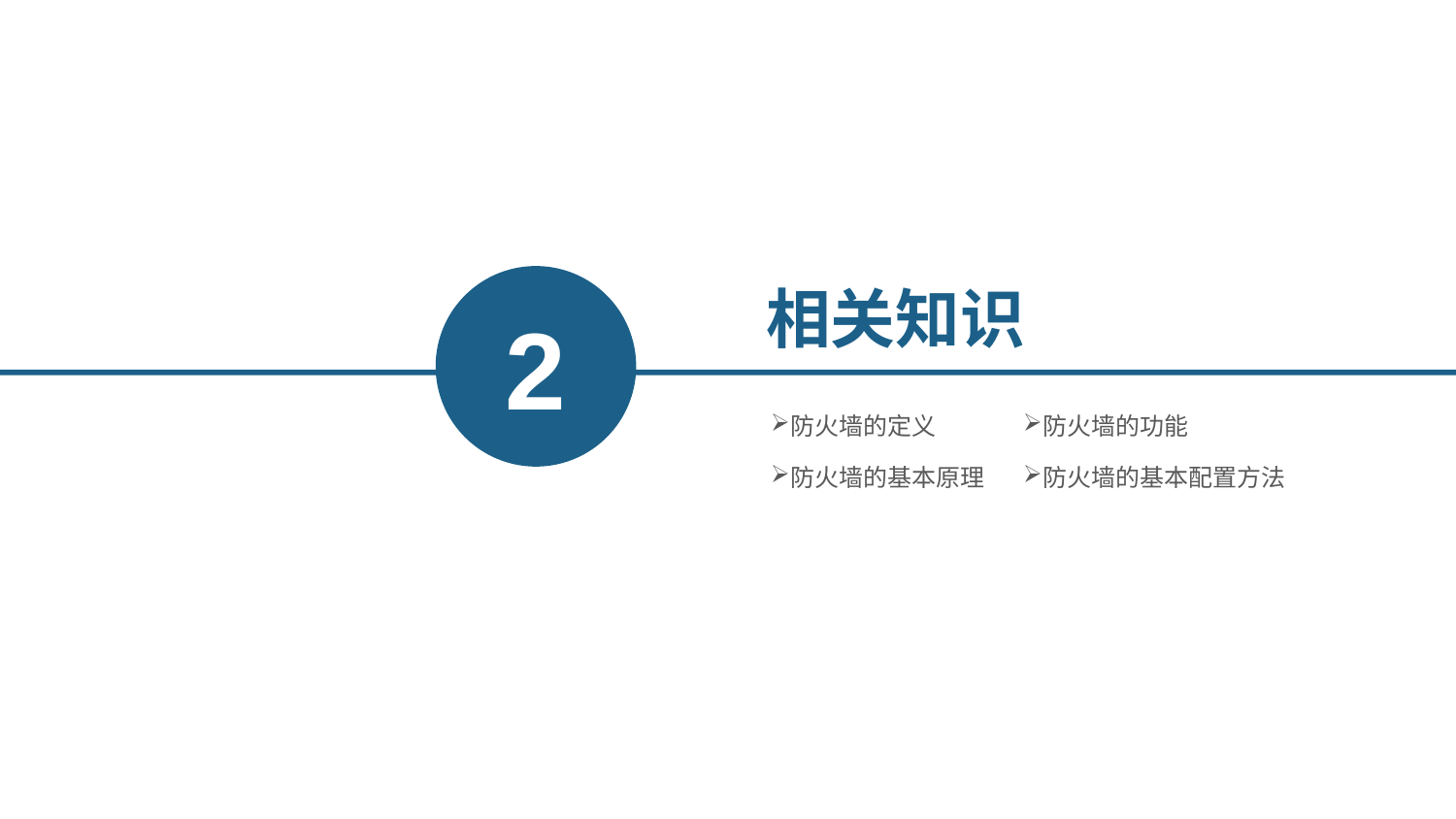

2
相关知识

防火墙的功能
防火墙的定义
防火墙的基本配置方法
防火墙的基本原理